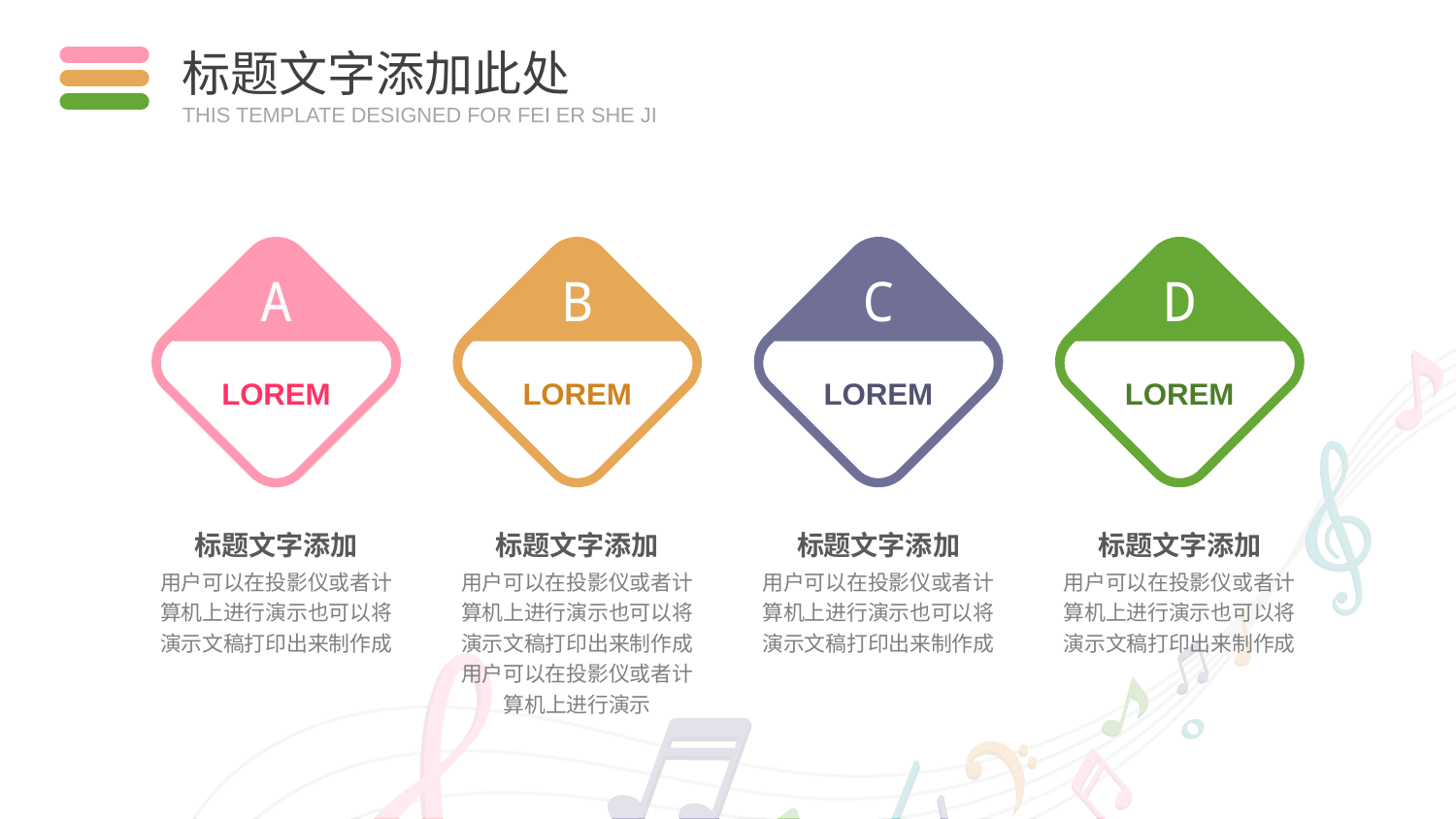

标题文字添加此处
THIS TEMPLATE DESIGNED FOR FEI ER SHE JI
A
B
C
D
LOREM
LOREM
LOREM
LOREM
标题文字添加
用户可以在投影仪或者计算机上进行演示也可以将演示文稿打印出来制作成
标题文字添加
用户可以在投影仪或者计算机上进行演示也可以将演示文稿打印出来制作成用户可以在投影仪或者计算机上进行演示

标题文字添加
用户可以在投影仪或者计算机上进行演示也可以将演示文稿打印出来制作成
标题文字添加
用户可以在投影仪或者计算机上进行演示也可以将演示文稿打印出来制作成